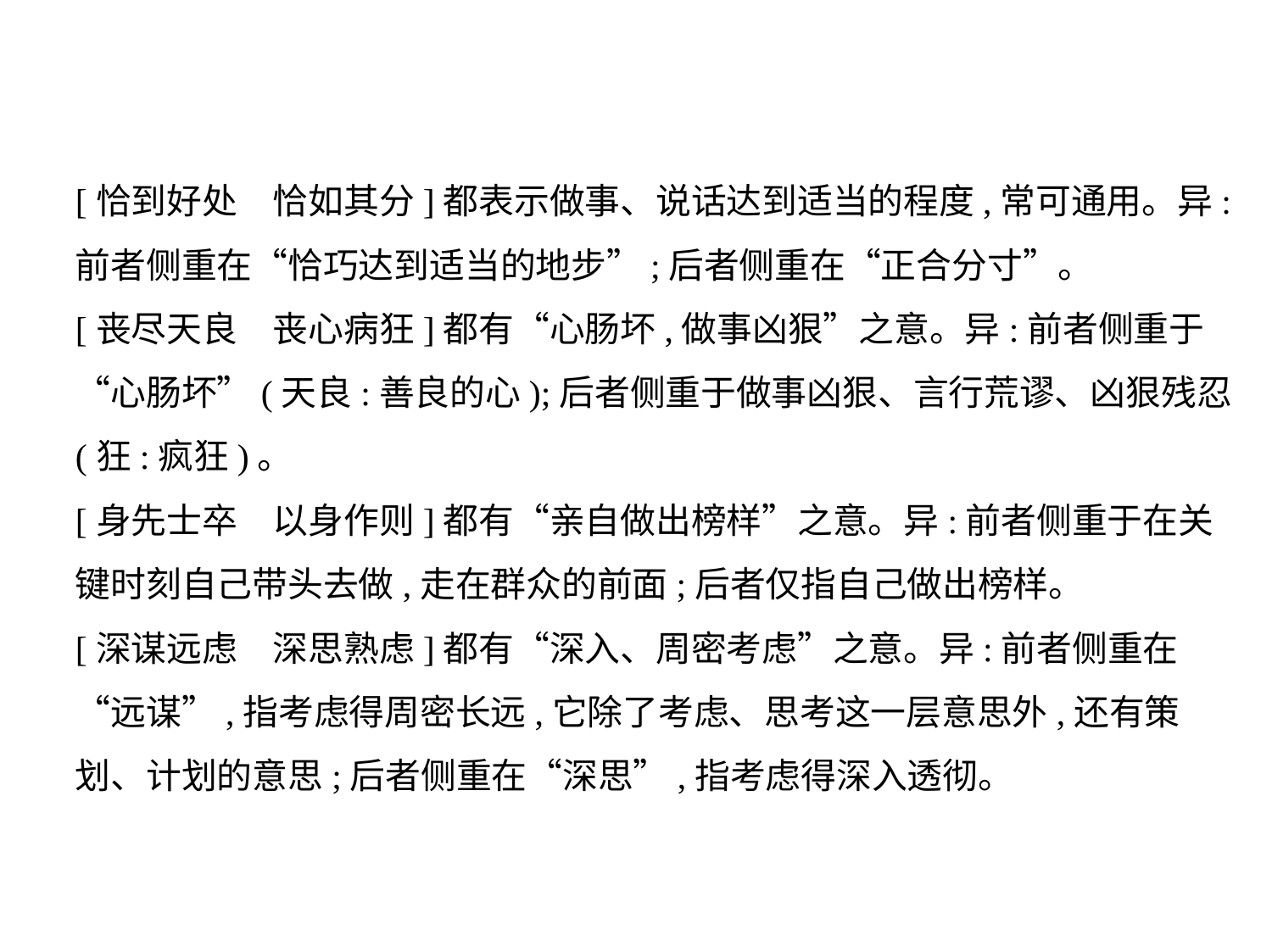

[恰到好处　恰如其分]都表示做事、说话达到适当的程度,常可通用。异:
前者侧重在“恰巧达到适当的地步”;后者侧重在“正合分寸”。
[丧尽天良　丧心病狂]都有“心肠坏,做事凶狠”之意。异:前者侧重于
“心肠坏”(天良:善良的心);后者侧重于做事凶狠、言行荒谬、凶狠残忍
(狂:疯狂)。
[身先士卒　以身作则]都有“亲自做出榜样”之意。异:前者侧重于在关
键时刻自己带头去做,走在群众的前面;后者仅指自己做出榜样。
[深谋远虑　深思熟虑]都有“深入、周密考虑”之意。异:前者侧重在
“远谋”,指考虑得周密长远,它除了考虑、思考这一层意思外,还有策
划、计划的意思;后者侧重在“深思”,指考虑得深入透彻。